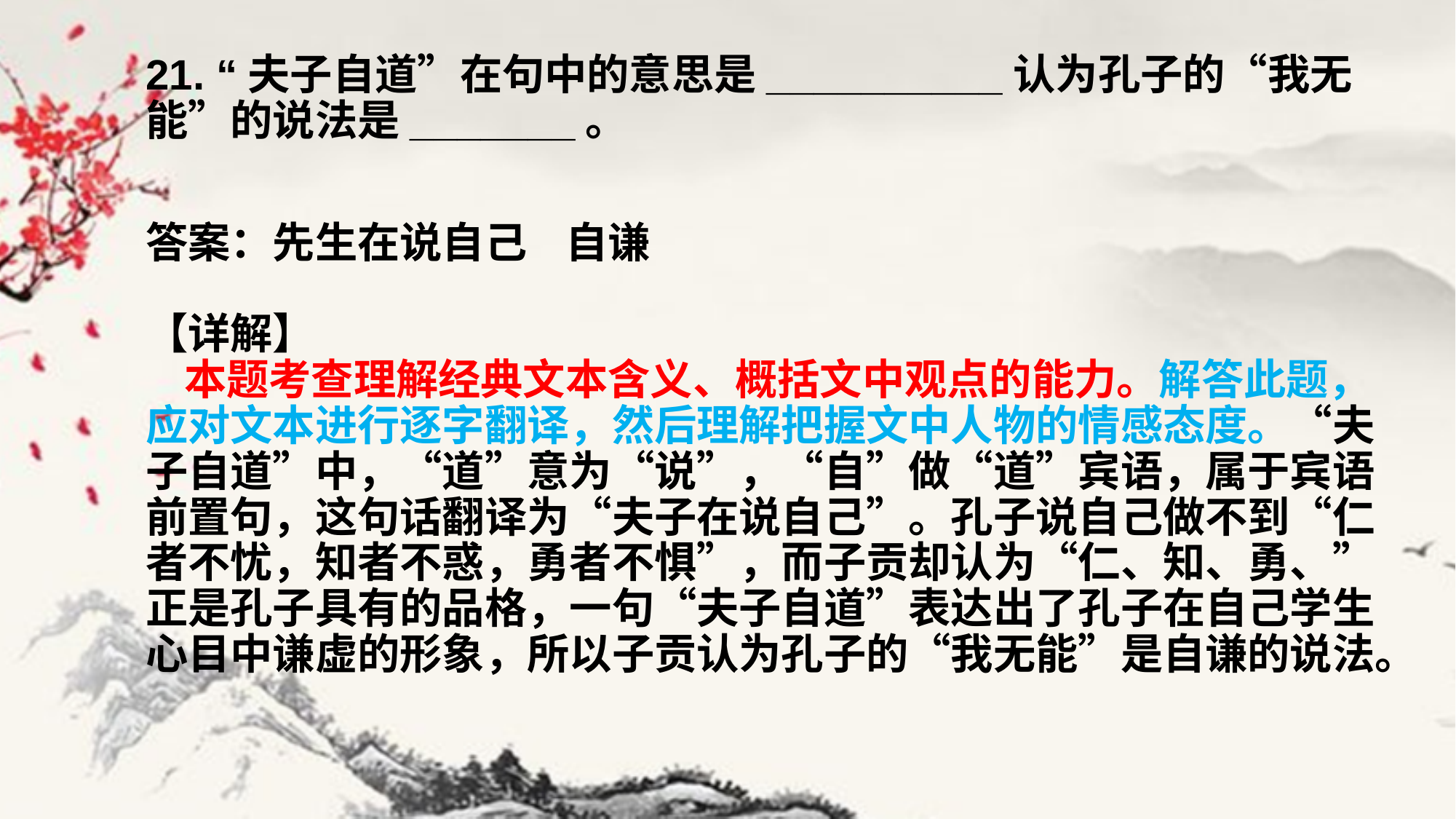

21. “夫子自道”在句中的意思是__________认为孔子的“我无能”的说法是_______。

答案：先生在说自己    自谦    
【详解】
    本题考查理解经典文本含义、概括文中观点的能力。解答此题，应对文本进行逐字翻译，然后理解把握文中人物的情感态度。“夫子自道”中，“道”意为“说”，“自”做“道”宾语，属于宾语前置句，这句话翻译为“夫子在说自己”。孔子说自己做不到“仁者不忧，知者不惑，勇者不惧”，而子贡却认为“仁、知、勇、”正是孔子具有的品格，一句“夫子自道”表达出了孔子在自己学生心目中谦虚的形象，所以子贡认为孔子的“我无能”是自谦的说法。